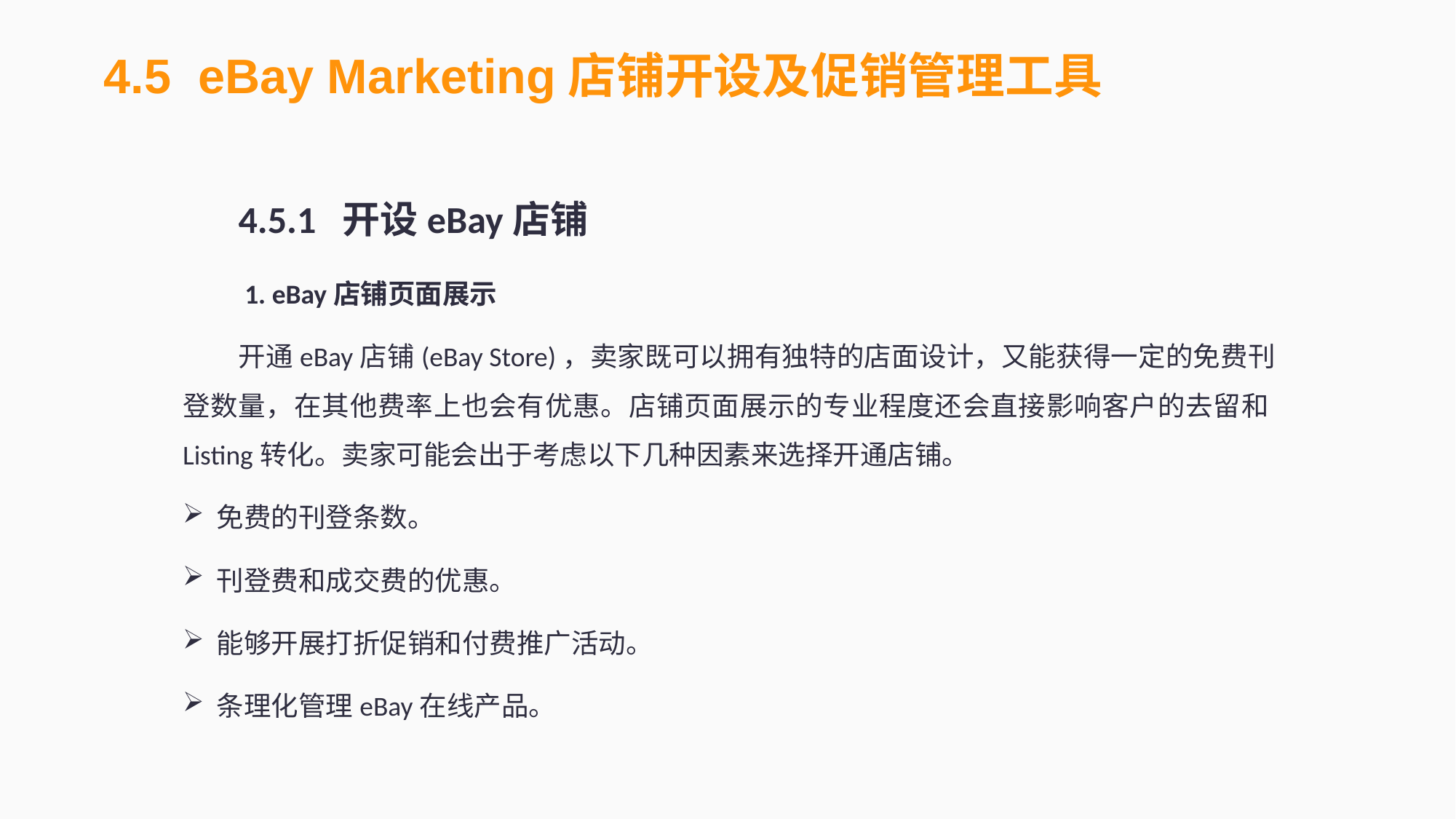

4.5  eBay Marketing店铺开设及促销管理工具
4.5.1  开设eBay店铺
 1. eBay店铺页面展示
开通eBay店铺(eBay Store)，卖家既可以拥有独特的店面设计，又能获得一定的免费刊登数量，在其他费率上也会有优惠。店铺页面展示的专业程度还会直接影响客户的去留和Listing转化。卖家可能会出于考虑以下几种因素来选择开通店铺。
免费的刊登条数。
刊登费和成交费的优惠。
能够开展打折促销和付费推广活动。
条理化管理eBay在线产品。